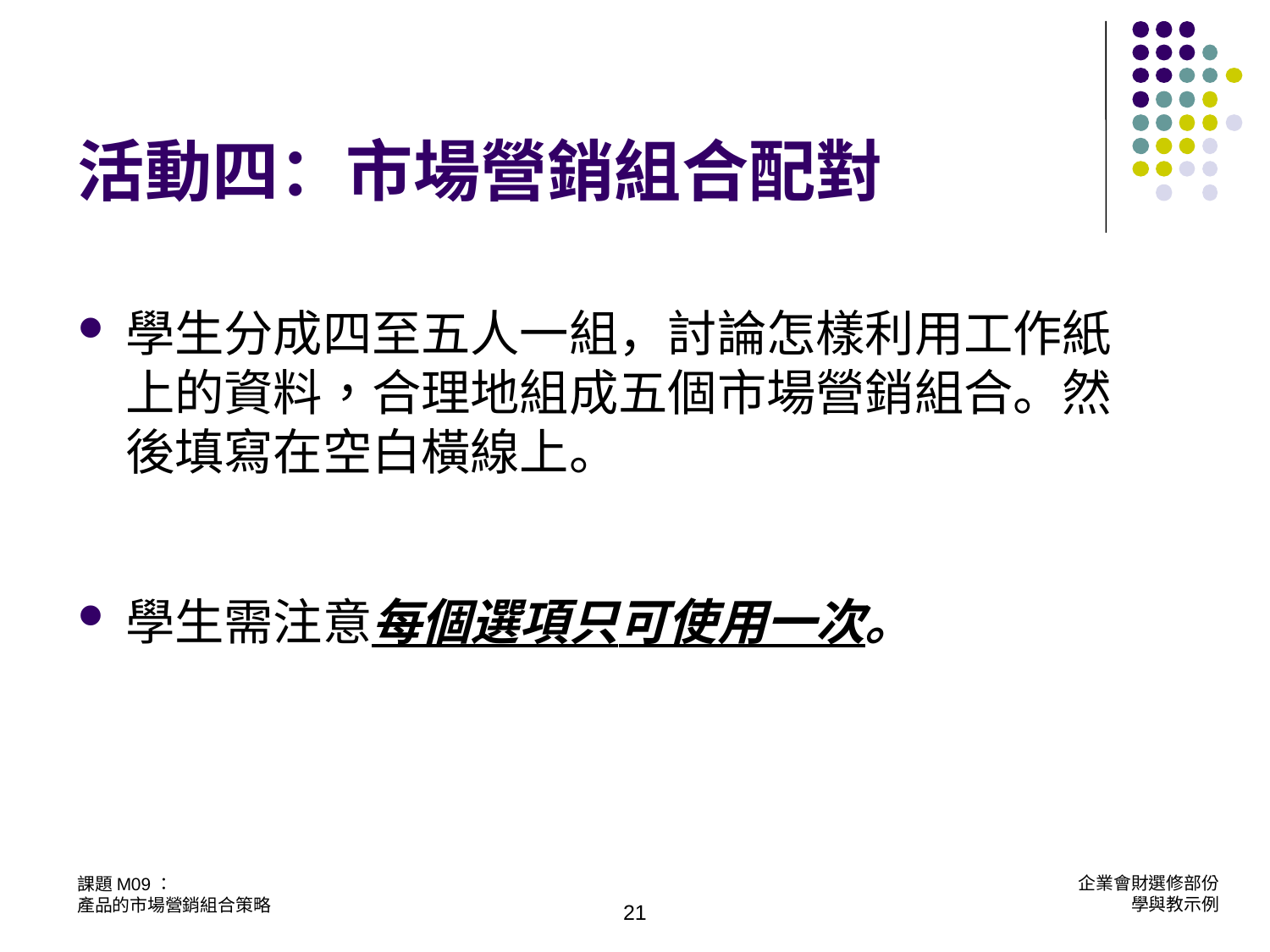

活動四：市場營銷組合配對
學生分成四至五人一組，討論怎樣利用工作紙上的資料，合理地組成五個市場營銷組合。然後填寫在空白橫線上。

學生需注意每個選項只可使用一次。

21